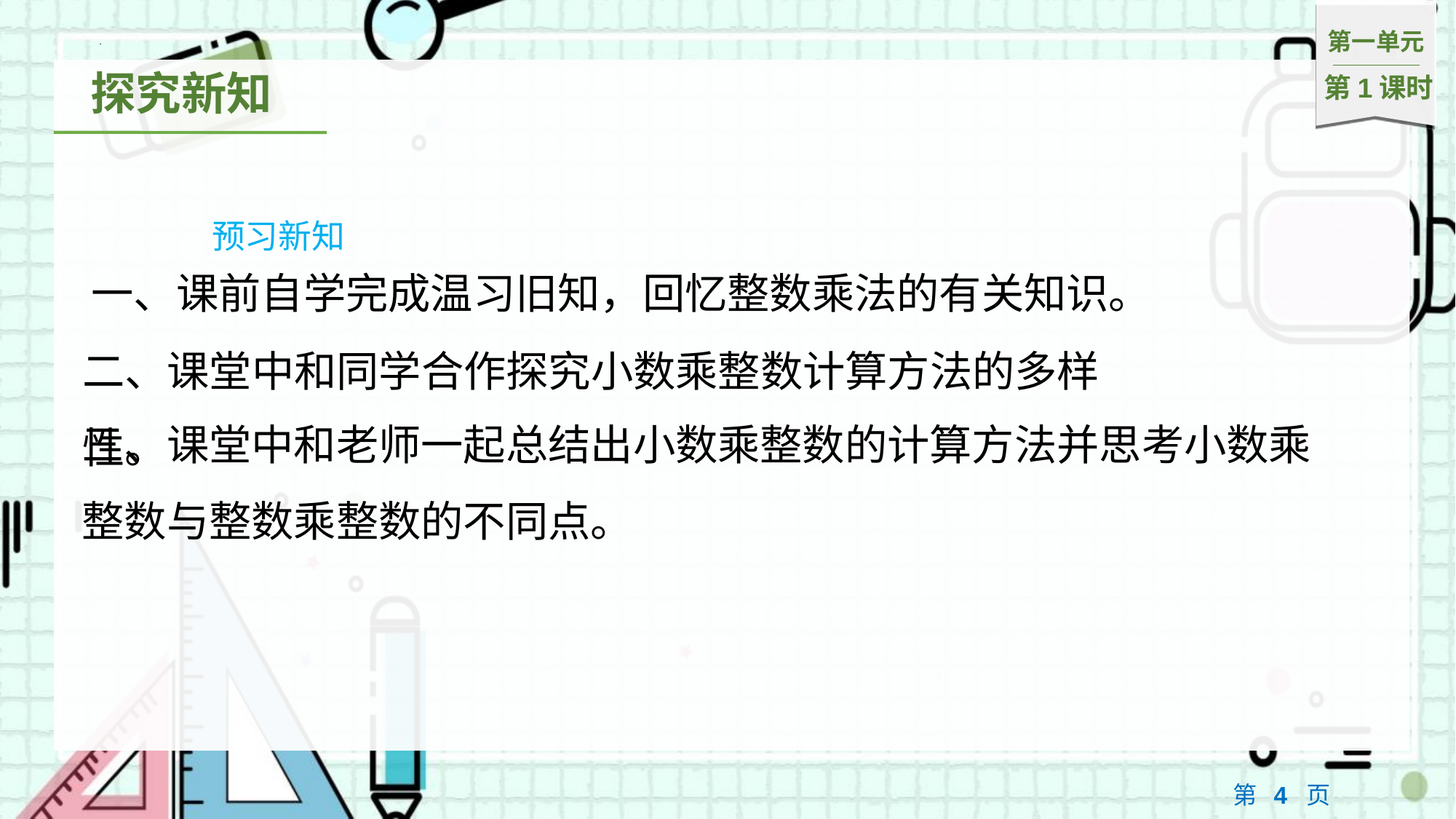

预习新知
一、课前自学完成温习旧知，回忆整数乘法的有关知识。
二、课堂中和同学合作探究小数乘整数计算方法的多样性。
三、课堂中和老师一起总结出小数乘整数的计算方法并思考小数乘整数与整数乘整数的不同点。